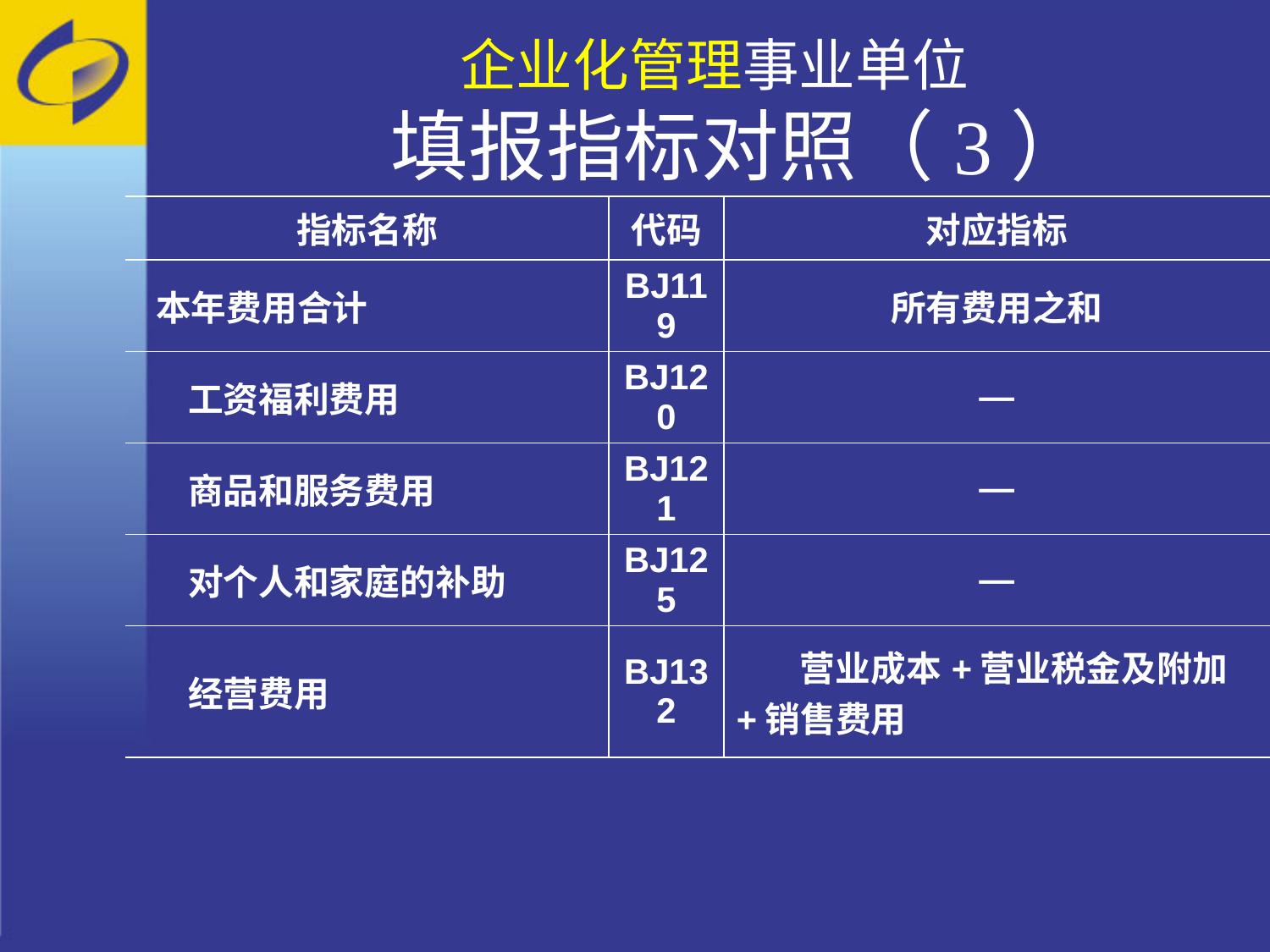

企业化管理事业单位
    填报指标对照（3）
| 指标名称 | 代码 | 对应指标 |
| --- | --- | --- |
| 本年费用合计 | BJ119 | 所有费用之和 |
| 工资福利费用 | BJ120 | — |
| 商品和服务费用 | BJ121 | — |
| 对个人和家庭的补助 | BJ125 | — |
| 经营费用 | BJ132 | 营业成本+营业税金及附加+销售费用 |